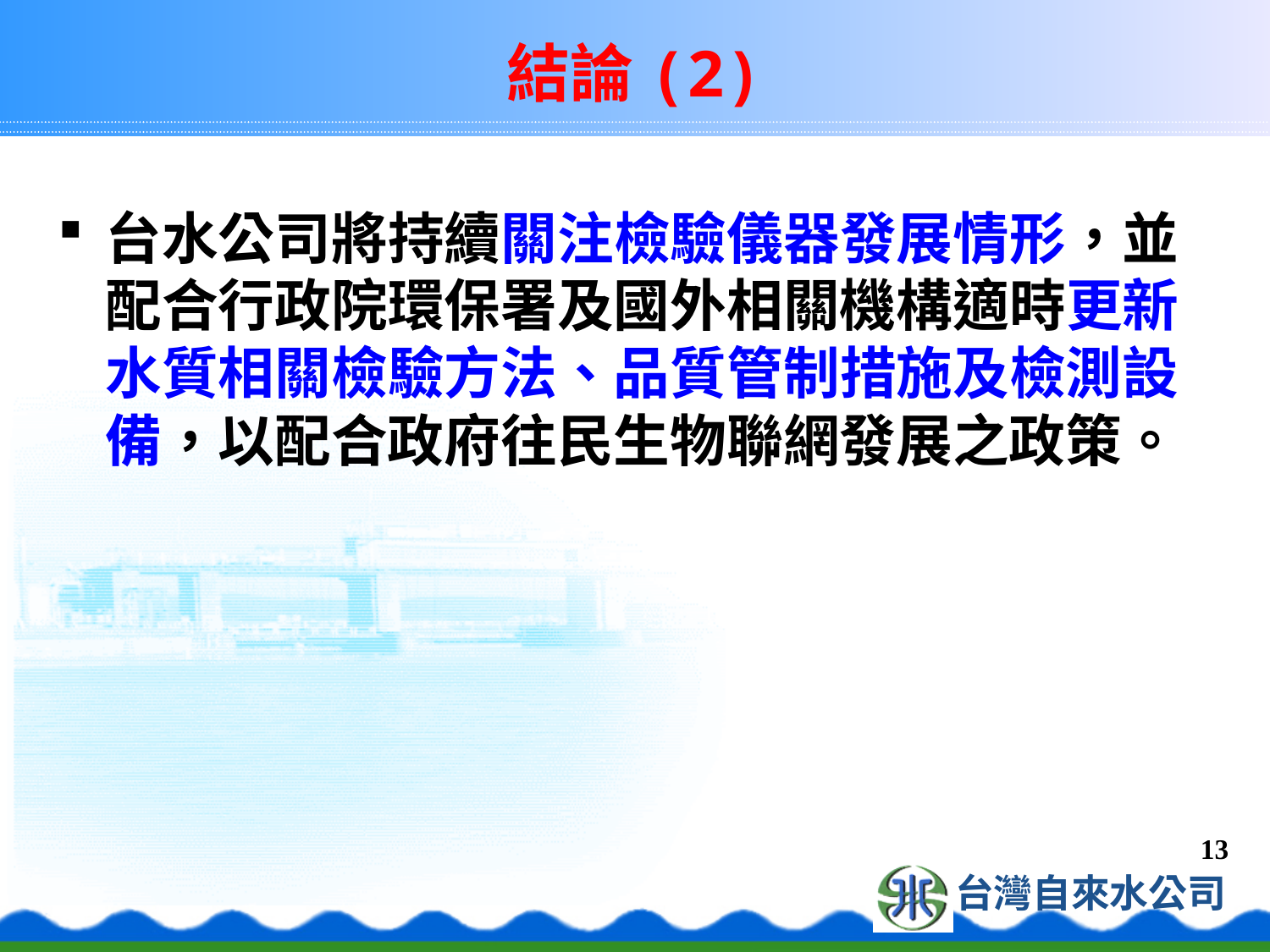

# 結論(2)
台水公司將持續關注檢驗儀器發展情形，並配合行政院環保署及國外相關機構適時更新水質相關檢驗方法、品質管制措施及檢測設備，以配合政府往民生物聯網發展之政策。
13